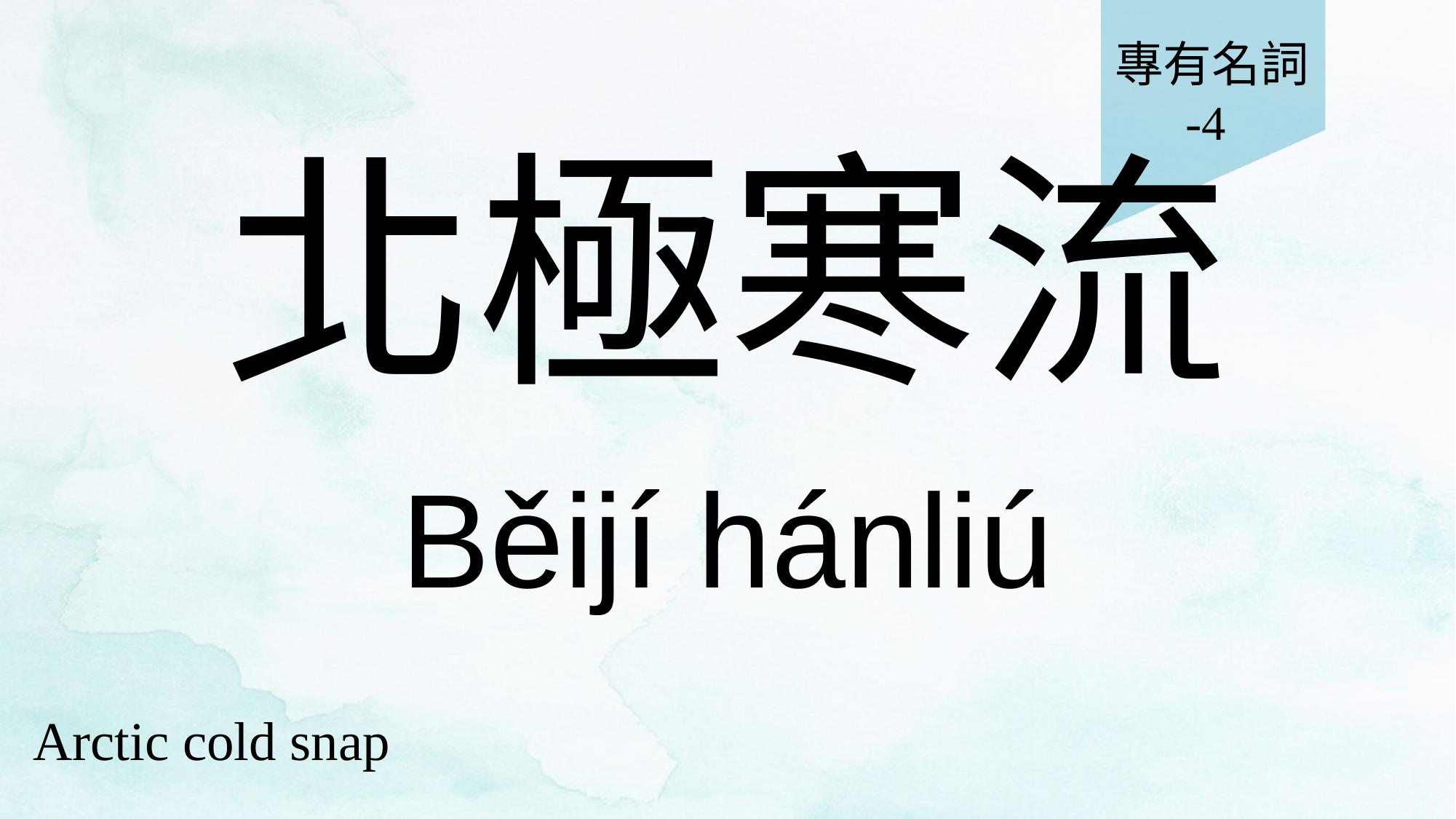

專有名詞
-4
# 北極寒流
Běijí hánliú
Arctic cold snap